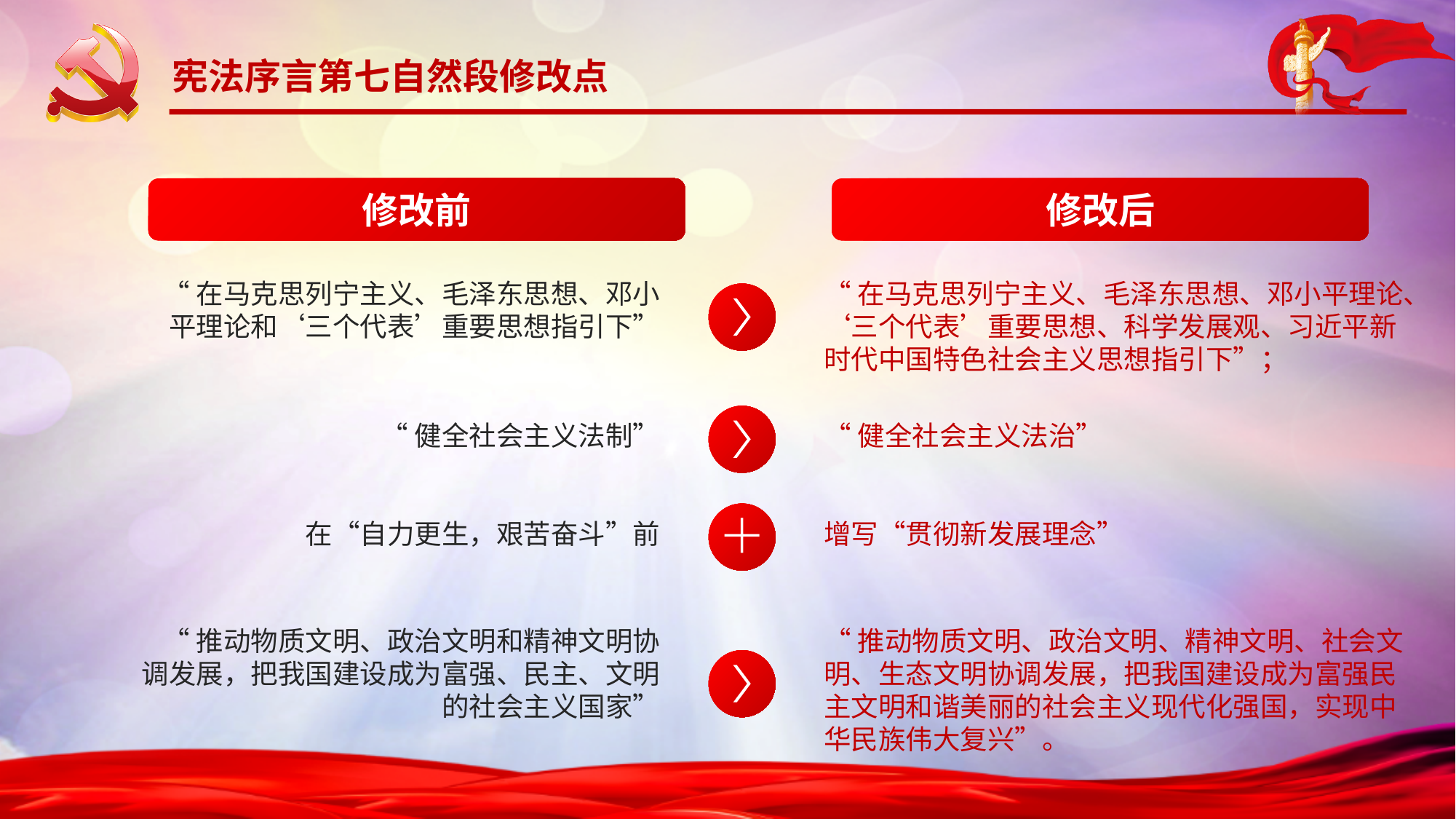

宪法序言第七自然段修改点
修改前
修改后
“在马克思列宁主义、毛泽东思想、邓小平理论和‘三个代表’重要思想指引下”
“在马克思列宁主义、毛泽东思想、邓小平理论、‘三个代表’重要思想、科学发展观、习近平新时代中国特色社会主义思想指引下”；

“健全社会主义法制”
“健全社会主义法治”

在“自力更生，艰苦奋斗”前
增写“贯彻新发展理念”
“推动物质文明、政治文明和精神文明协调发展，把我国建设成为富强、民主、文明的社会主义国家”
“推动物质文明、政治文明、精神文明、社会文明、生态文明协调发展，把我国建设成为富强民主文明和谐美丽的社会主义现代化强国，实现中华民族伟大复兴”。